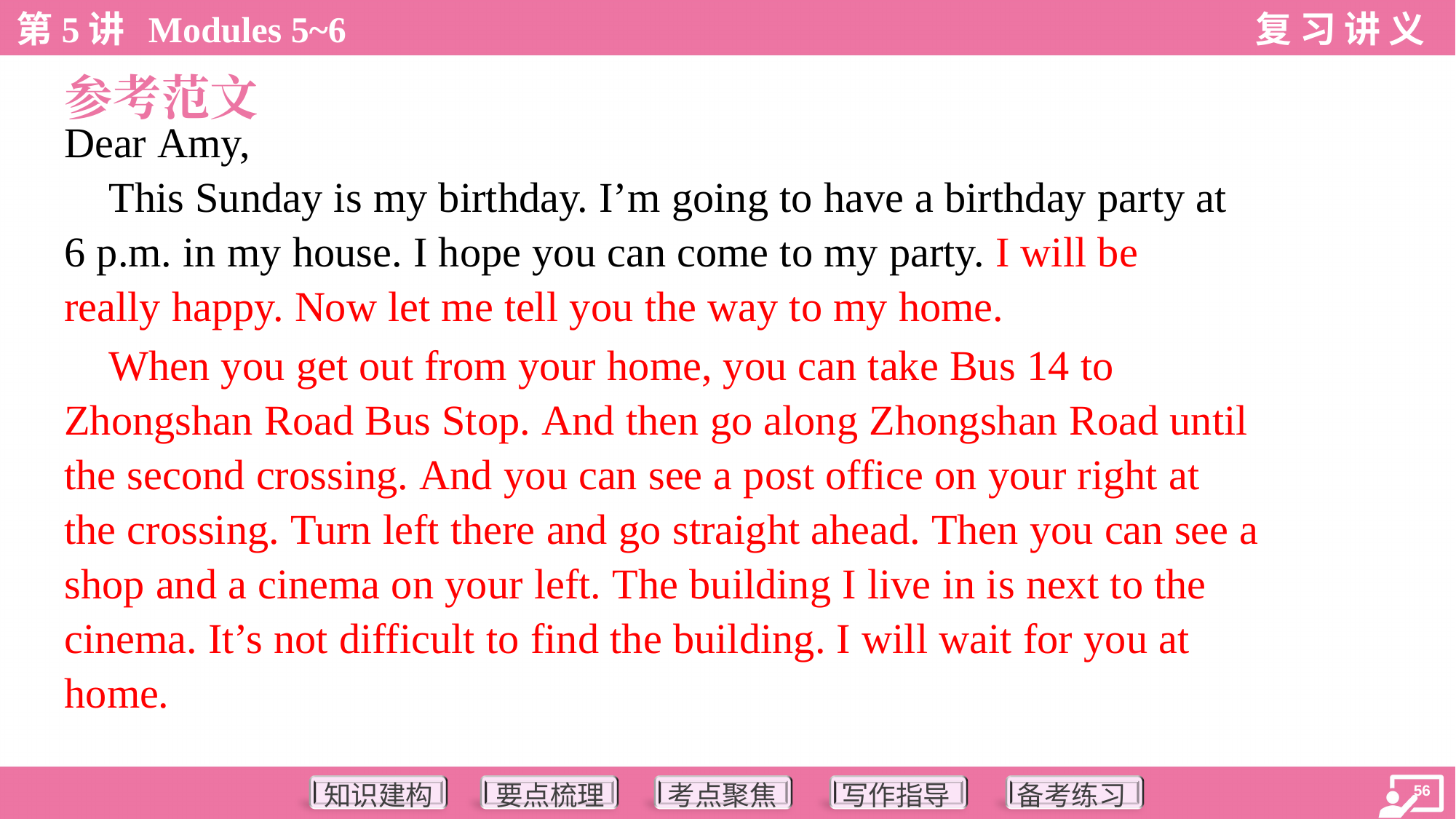

参考范文
Dear Amy,
    This Sunday is my birthday. I’m going to have a birthday party at
6 p.m. in my house. I hope you can come to my party. I will be
really happy. Now let me tell you the way to my home.
    When you get out from your home, you can take Bus 14 to
Zhongshan Road Bus Stop. And then go along Zhongshan Road until
the second crossing. And you can see a post office on your right at
the crossing. Turn left there and go straight ahead. Then you can see a
shop and a cinema on your left. The building I live in is next to the
cinema. It’s not difficult to find the building. I will wait for you at
home.